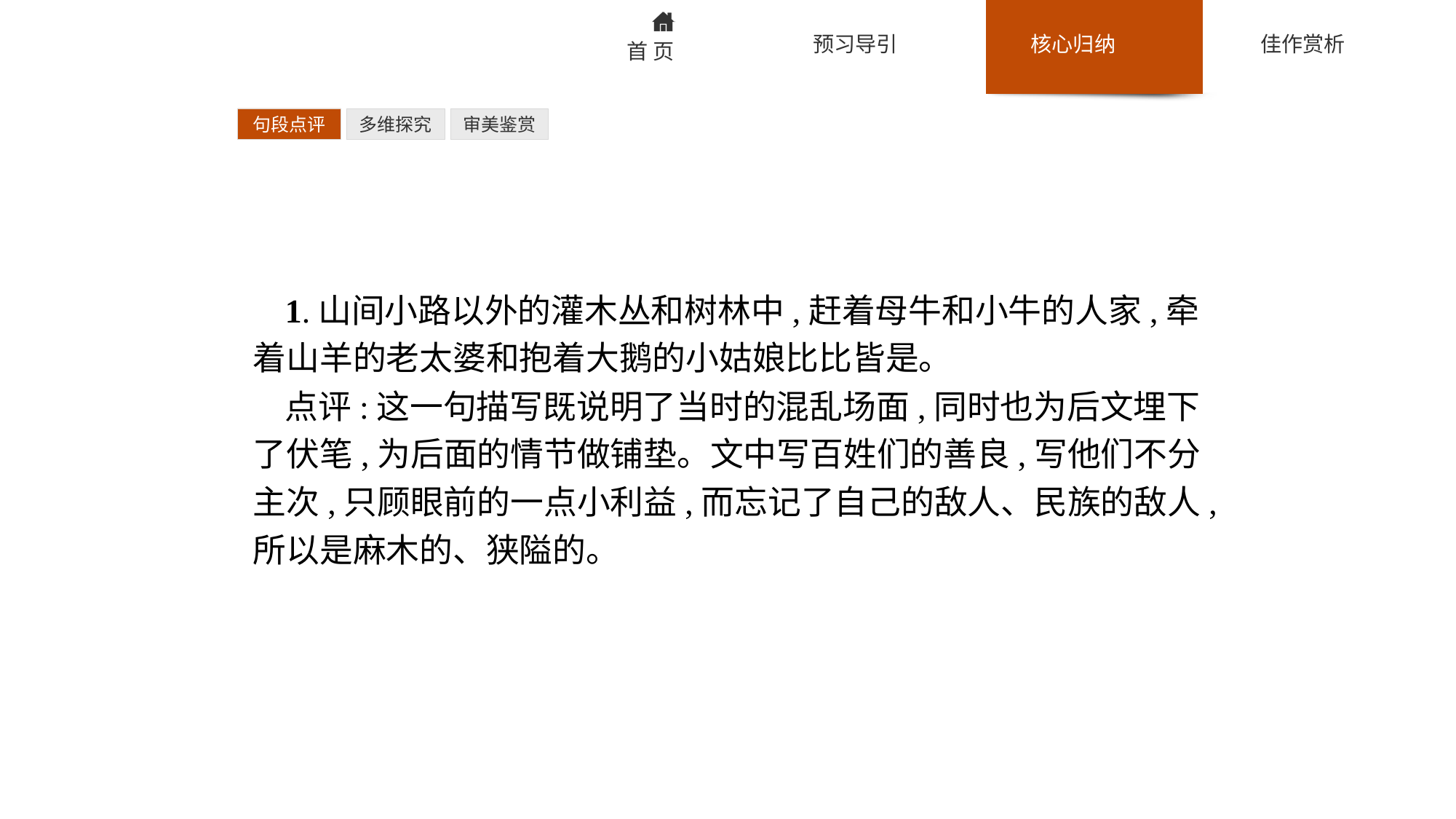

句段点评
多维探究
审美鉴赏
1.山间小路以外的灌木丛和树林中,赶着母牛和小牛的人家,牵着山羊的老太婆和抱着大鹅的小姑娘比比皆是。
点评:这一句描写既说明了当时的混乱场面,同时也为后文埋下了伏笔,为后面的情节做铺垫。文中写百姓们的善良,写他们不分主次,只顾眼前的一点小利益,而忘记了自己的敌人、民族的敌人,所以是麻木的、狭隘的。